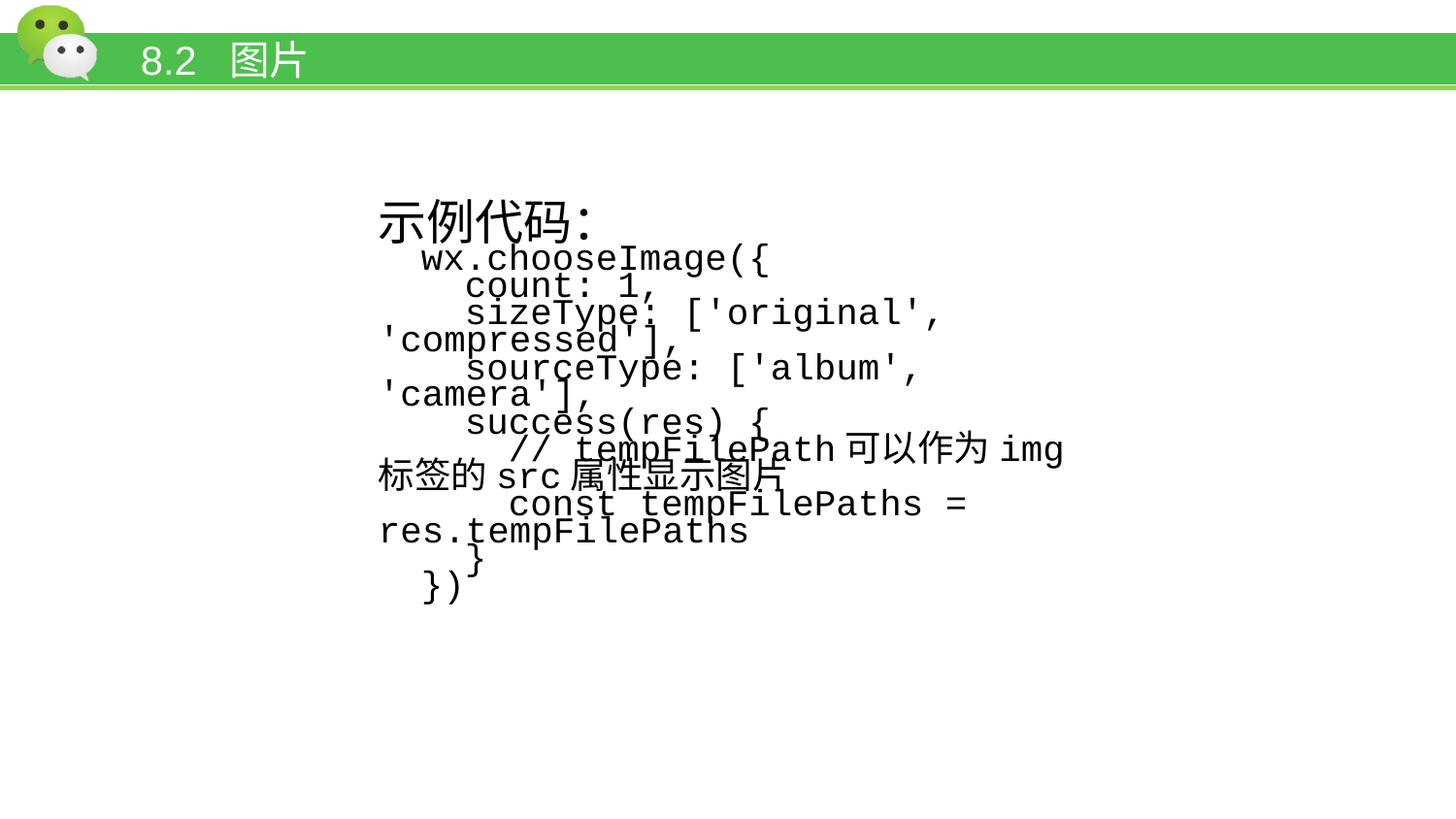

# 8.2  图片
示例代码：
wx.chooseImage({
  count: 1,
  sizeType: ['original', 'compressed'],
  sourceType: ['album', 'camera'],
  success(res) {
    // tempFilePath可以作为img标签的src属性显示图片
    const tempFilePaths = res.tempFilePaths
  }
})